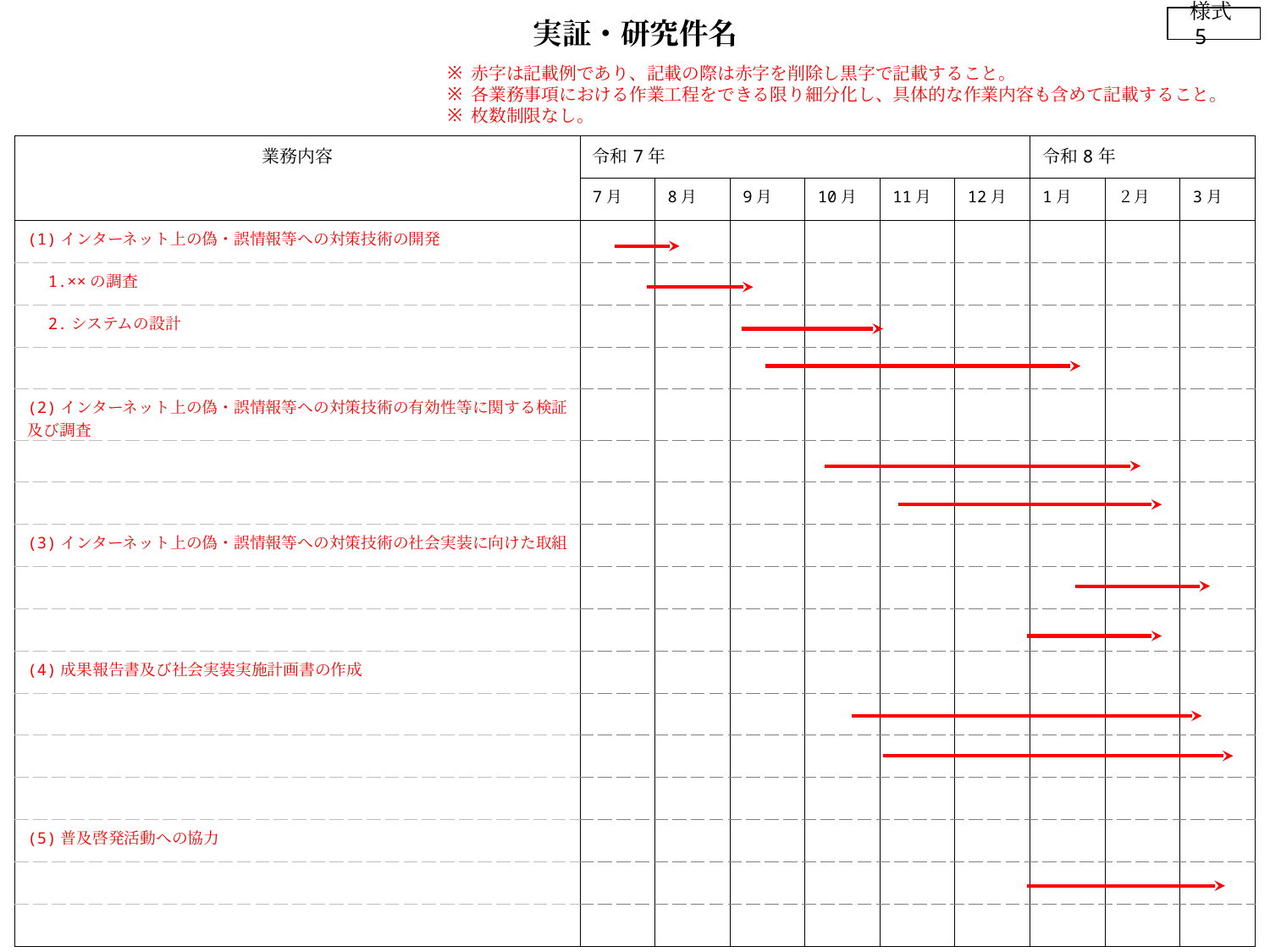

様式5
実証・研究件名
赤字は記載例であり、記載の際は赤字を削除し黒字で記載すること。
各業務事項における作業工程をできる限り細分化し、具体的な作業内容も含めて記載すること。
枚数制限なし。
| 業務内容 | 令和7年 |  |  |  |  |  | 令和8年 |  |  |
| --- | --- | --- | --- | --- | --- | --- | --- | --- | --- |
|  | 7月 | 8月 | 9月 | 10月 | 11月 | 12月 | 1月 | ２月 | 3月 |
| (1)インターネット上の偽・誤情報等への対策技術の開発 |  |  |  |  |  |  |  |  |  |
| 1.××の調査 |  |  |  |  |  |  |  |  |  |
| 2.システムの設計 |  |  |  |  |  |  |  |  |  |
|  |  |  |  |  |  |  |  |  |  |
| (2)インターネット上の偽・誤情報等への対策技術の有効性等に関する検証及び調査 |  |  |  |  |  |  |  |  |  |
|  |  |  |  |  |  |  |  |  |  |
|  |  |  |  |  |  |  |  |  |  |
| (3)インターネット上の偽・誤情報等への対策技術の社会実装に向けた取組 |  |  |  |  |  |  |  |  |  |
|  |  |  |  |  |  |  |  |  |  |
|  |  |  |  |  |  |  |  |  |  |
| (4)成果報告書及び社会実装実施計画書の作成 |  |  |  |  |  |  |  |  |  |
|  |  |  |  |  |  |  |  |  |  |
|  |  |  |  |  |  |  |  |  |  |
|  |  |  |  |  |  |  |  |  |  |
| (5)普及啓発活動への協力 |  |  |  |  |  |  |  |  |  |
|  |  |  |  |  |  |  |  |  |  |
|  |  |  |  |  |  |  |  |  |  |